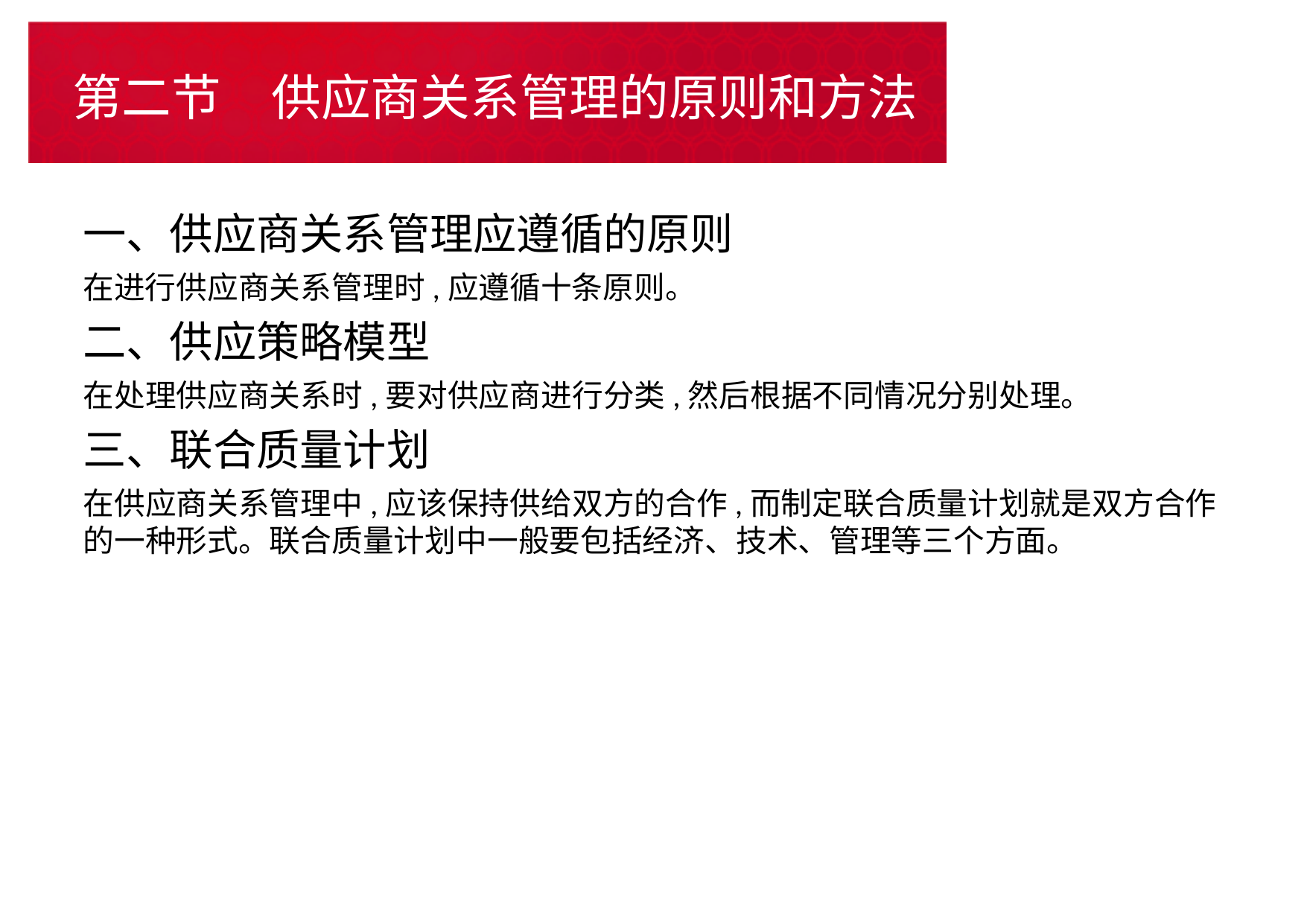

# 第二节　供应商关系管理的原则和方法
一、供应商关系管理应遵循的原则
在进行供应商关系管理时,应遵循十条原则。
二、供应策略模型
在处理供应商关系时,要对供应商进行分类,然后根据不同情况分别处理。
三、联合质量计划
在供应商关系管理中,应该保持供给双方的合作,而制定联合质量计划就是双方合作的一种形式。联合质量计划中一般要包括经济、技术、管理等三个方面。